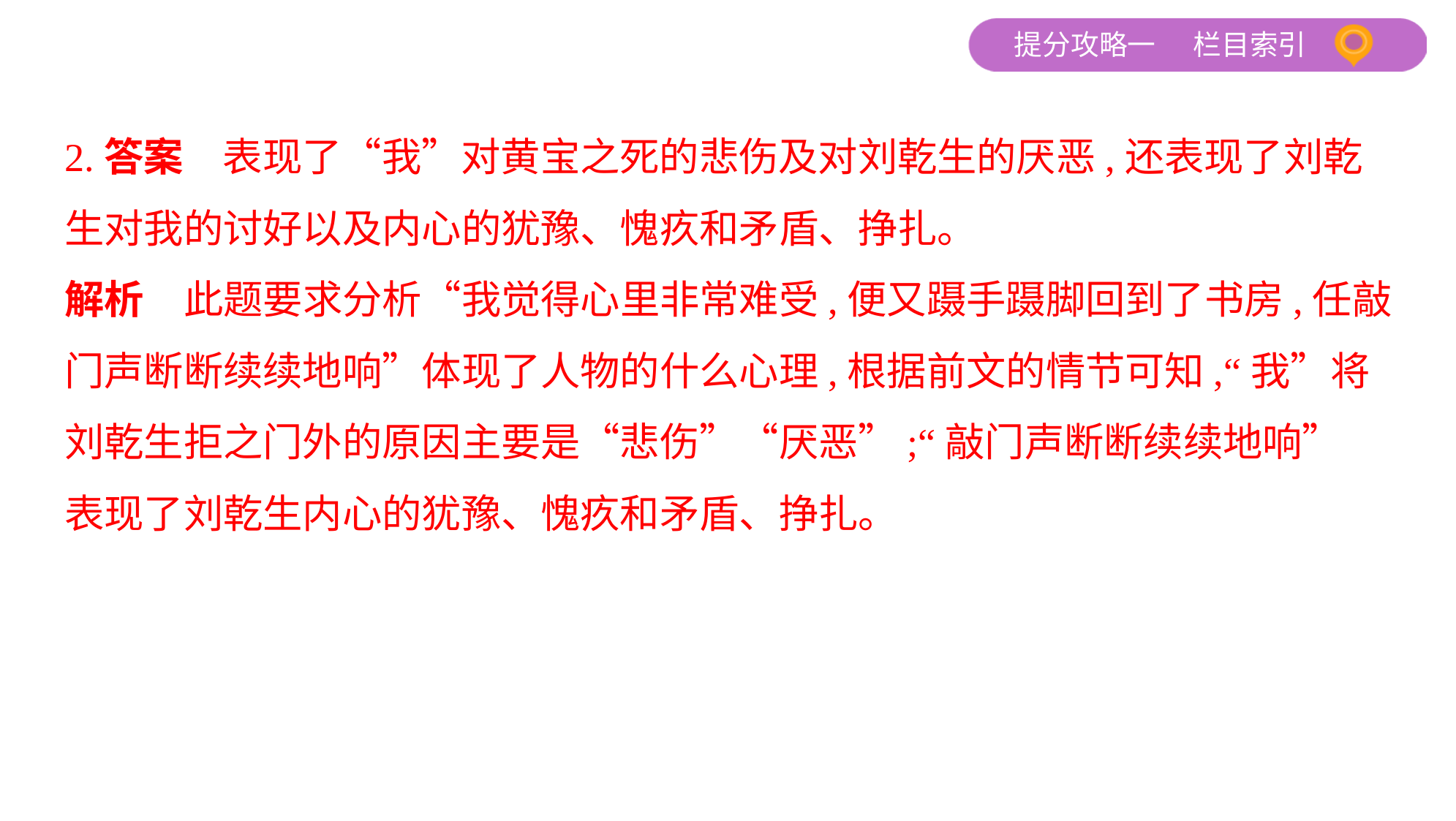

2.答案　表现了“我”对黄宝之死的悲伤及对刘乾生的厌恶,还表现了刘乾
生对我的讨好以及内心的犹豫、愧疚和矛盾、挣扎。
解析　此题要求分析“我觉得心里非常难受,便又蹑手蹑脚回到了书房,任敲
门声断断续续地响”体现了人物的什么心理,根据前文的情节可知,“我”将
刘乾生拒之门外的原因主要是“悲伤”“厌恶”;“敲门声断断续续地响”
表现了刘乾生内心的犹豫、愧疚和矛盾、挣扎。